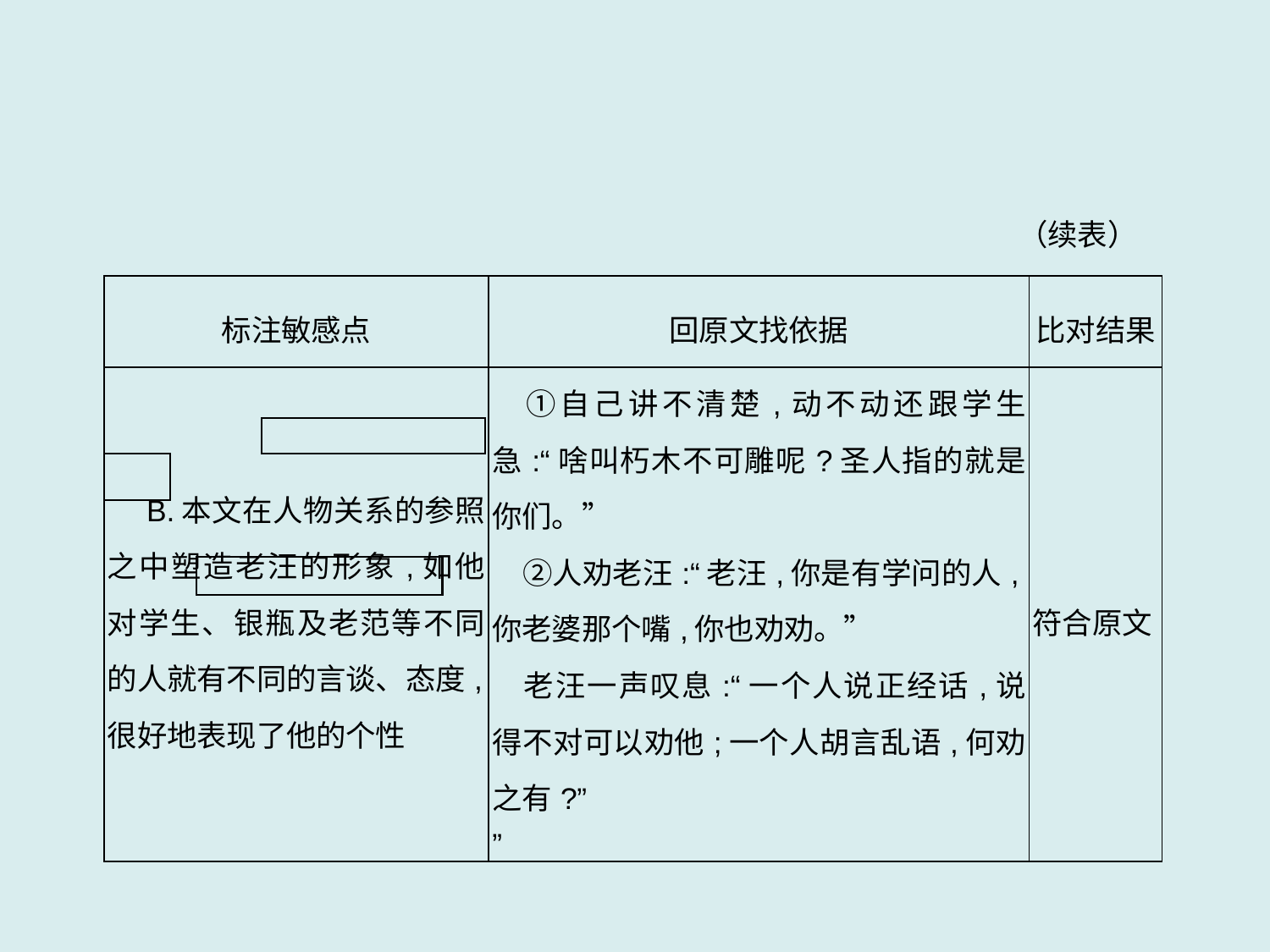

（续表）
| 标注敏感点 | 回原文找依据 | 比对结果 |
| --- | --- | --- |
| B.本文在人物关系的参照之中塑造老汪的形象,如他对学生、银瓶及老范等不同的人就有不同的言谈、态度,很好地表现了他的个性 | ①自己讲不清楚,动不动还跟学生急:“啥叫朽木不可雕呢?圣人指的就是你们。” 　②人劝老汪:“老汪,你是有学问的人,你老婆那个嘴,你也劝劝。” 　老汪一声叹息:“一个人说正经话,说得不对可以劝他;一个人胡言乱语,何劝之有?” ” | 符合原文 |